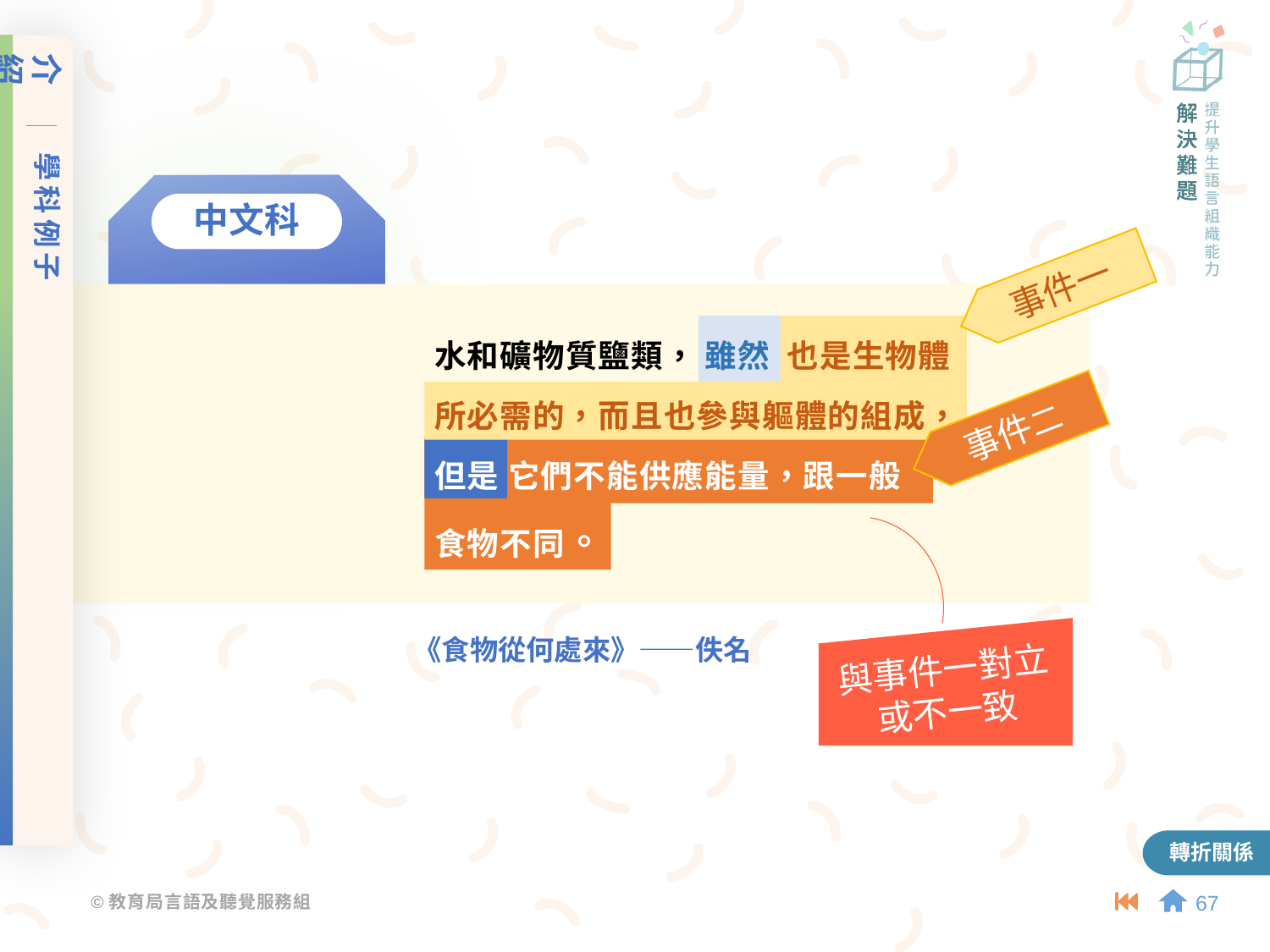

介紹
學科例子

與事件一對立
或不一致

中文科

事件一

水和礦物質鹽類， 雖然  也是生物體
所必需的，而且也參與軀體的組成，
但是 它們不能供應能量，跟一般
食物不同。

《食物從何處來》——佚名
事件二

轉折關係
67